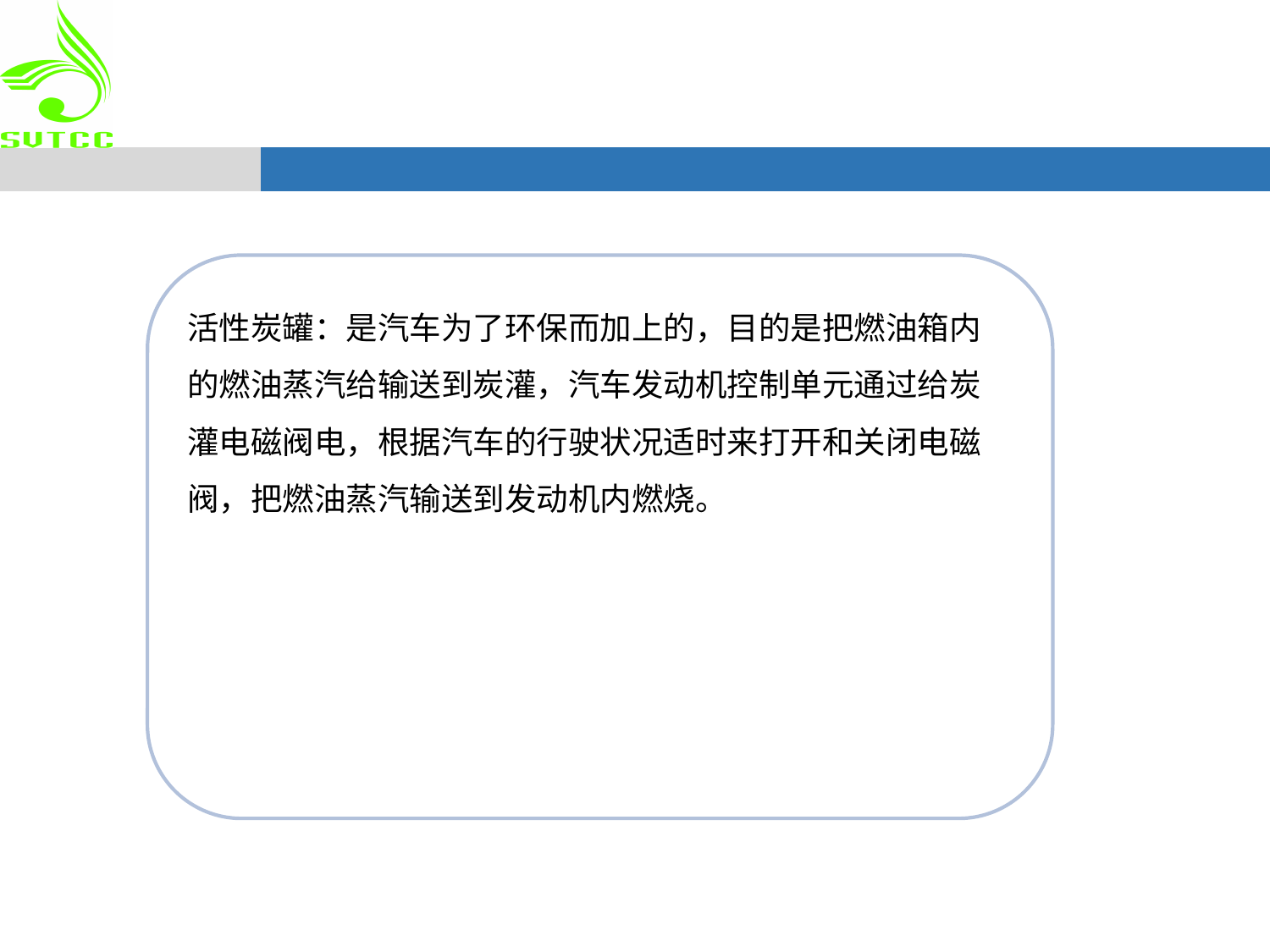

活性炭罐：是汽车为了环保而加上的，目的是把燃油箱内的燃油蒸汽给输送到炭灌，汽车发动机控制单元通过给炭灌电磁阀电，根据汽车的行驶状况适时来打开和关闭电磁阀，把燃油蒸汽输送到发动机内燃烧。